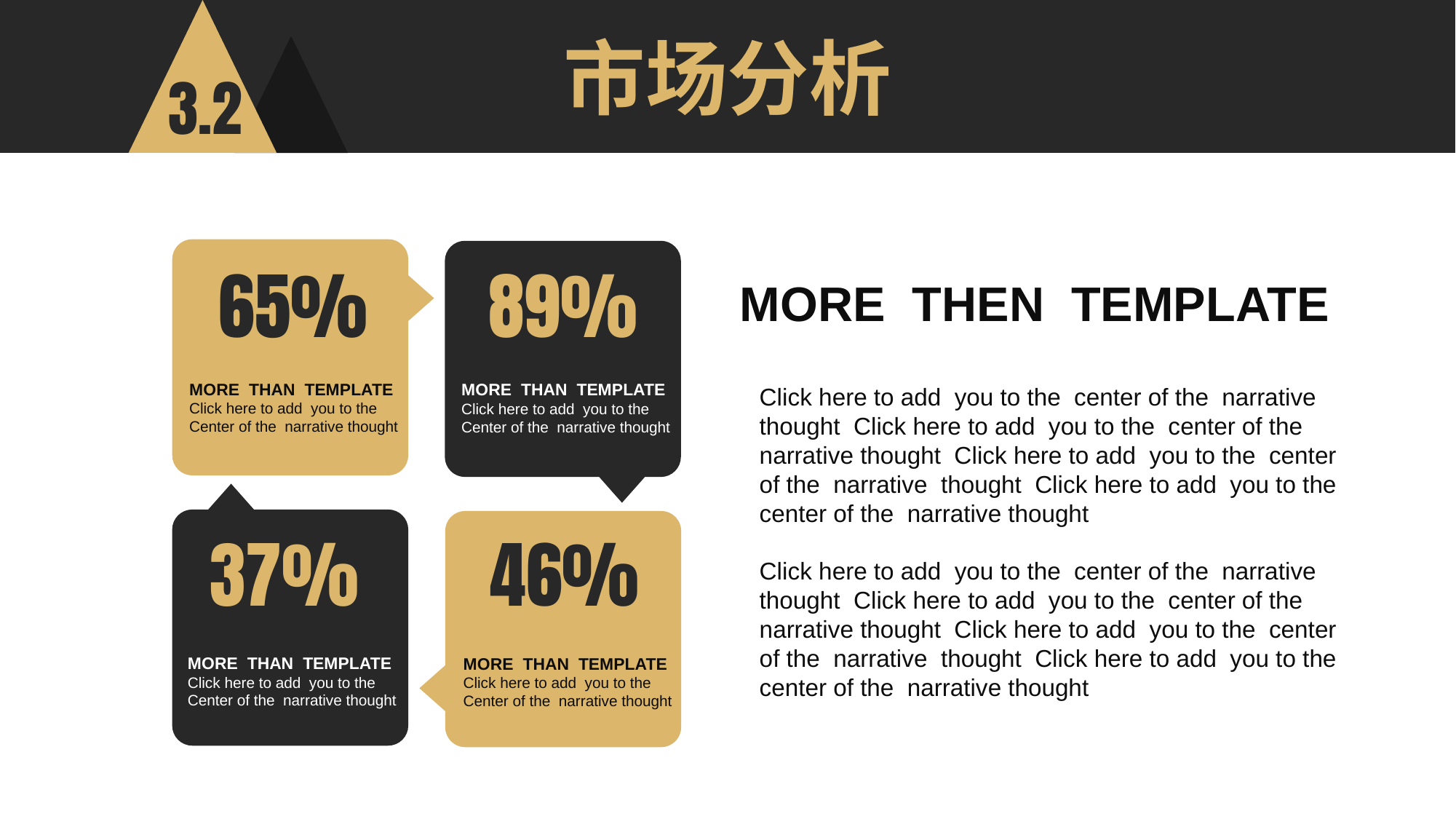

市场分析

3.2

65%
MORE  THAN  TEMPLATE
Click here to add  you to the
Center of the  narrative thought

89%
MORE  THAN  TEMPLATE
Click here to add  you to the
Center of the  narrative thought

MORE  THEN  TEMPLATE

Click here to add  you to the  center of the  narrative
thought  Click here to add  you to the  center of the
narrative thought  Click here to add  you to the  center
of the  narrative  thought  Click here to add  you to the
center of the  narrative thought

Click here to add  you to the  center of the  narrative
thought  Click here to add  you to the  center of the
narrative thought  Click here to add  you to the  center
of the  narrative  thought  Click here to add  you to the
center of the  narrative thought

37%
MORE  THAN  TEMPLATE
Click here to add  you to the
Center of the  narrative thought

46%
MORE  THAN  TEMPLATE
Click here to add  you to the
Center of the  narrative thought